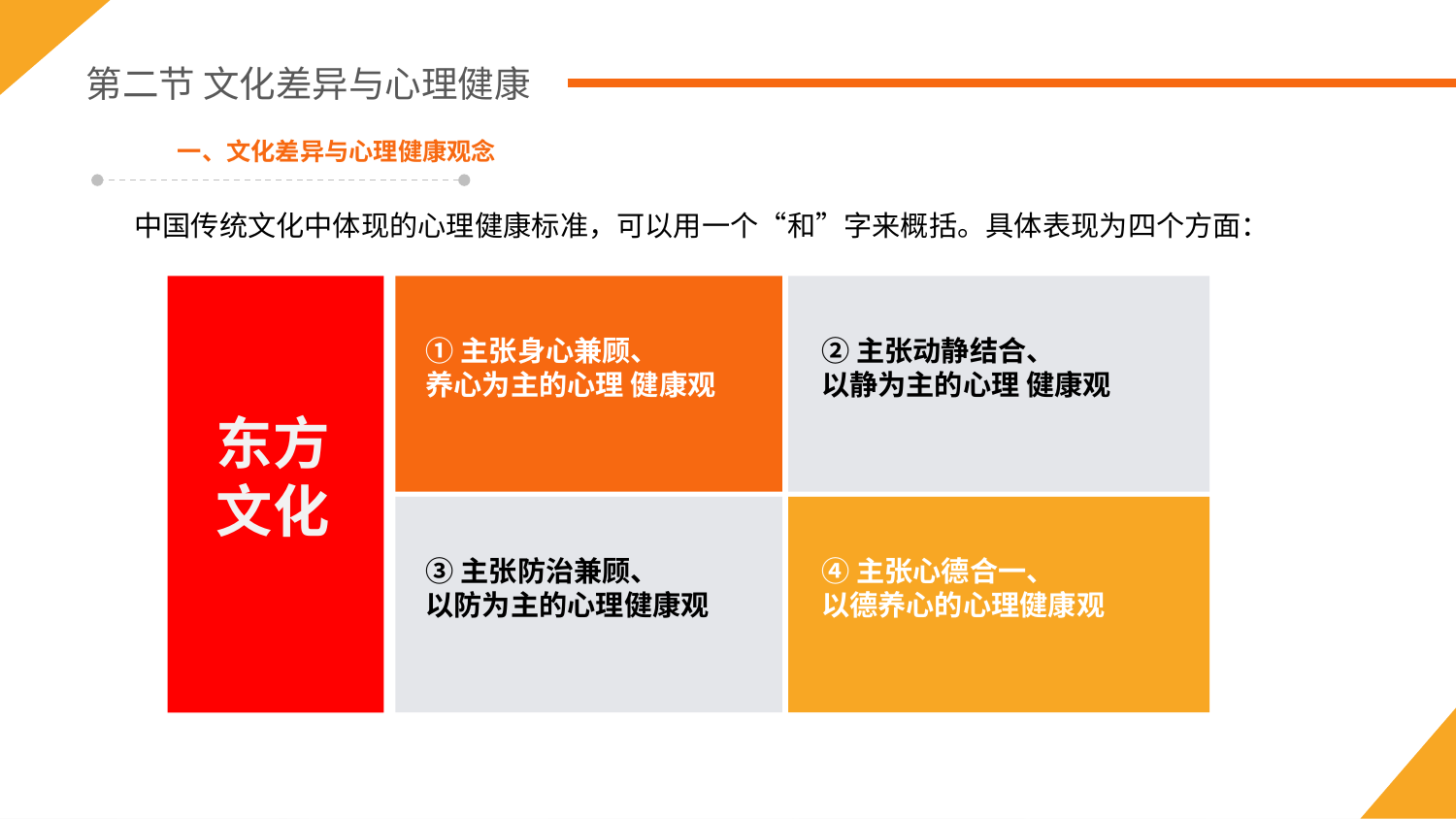

第二节 文化差异与心理健康
一、文化差异与心理健康观念
中国传统文化中体现的心理健康标准，可以用一个“和”字来概括。具体表现为四个方面：

②主张动静结合、
以静为主的心理 健康观
①主张身心兼顾、
养心为主的心理 健康观
东方文化

③主张防治兼顾、
以防为主的心理健康观
④主张心德合一、
以德养心的心理健康观